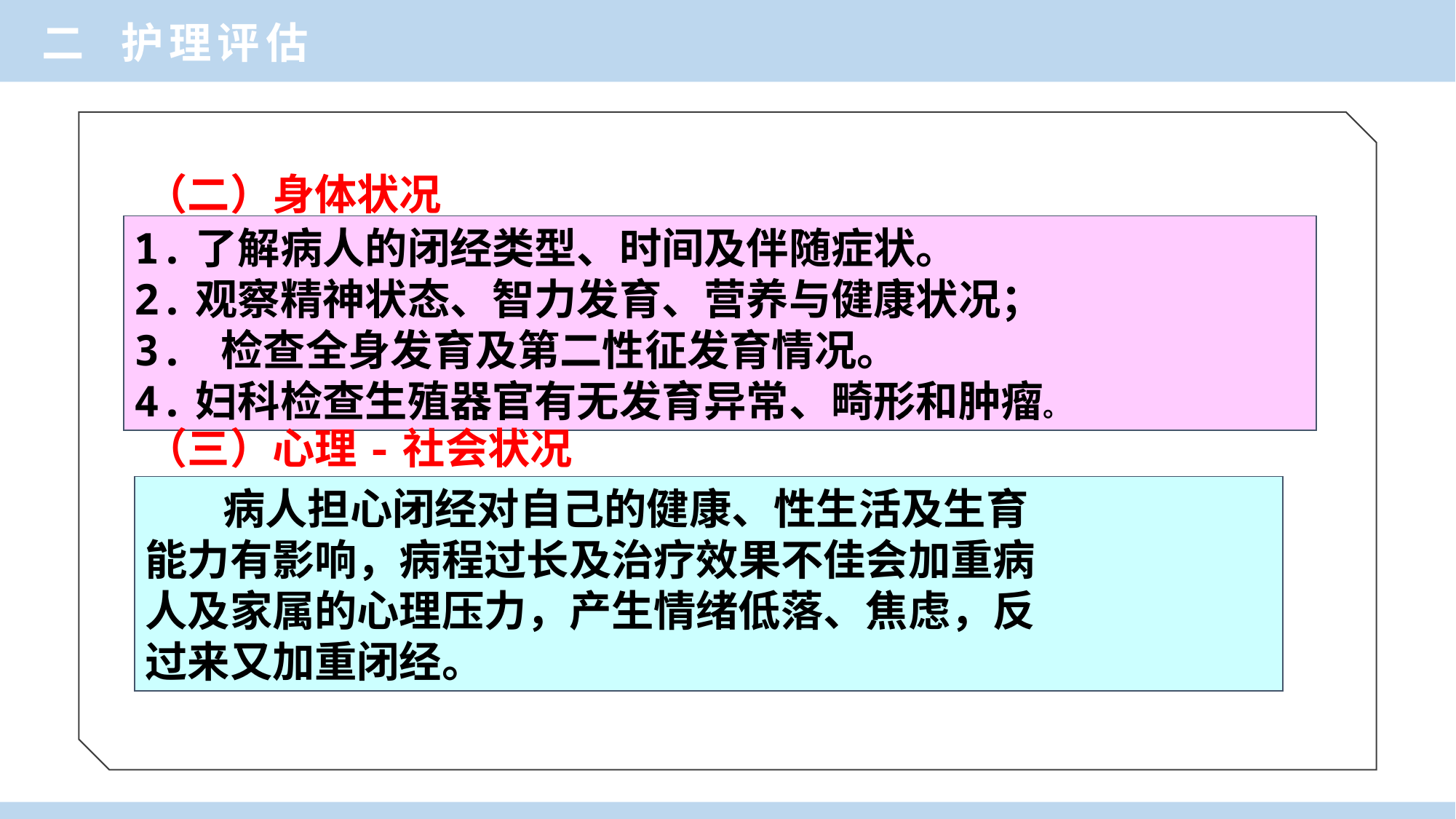

二  护理评估

（二）身体状况
1.了解病人的闭经类型、时间及伴随症状。
2.观察精神状态、智力发育、营养与健康状况；
3. 检查全身发育及第二性征发育情况。
4.妇科检查生殖器官有无发育异常、畸形和肿瘤。
（三）心理-社会状况
       病人担心闭经对自己的健康、性生活及生育
能力有影响，病程过长及治疗效果不佳会加重病
人及家属的心理压力，产生情绪低落、焦虑，反
过来又加重闭经。